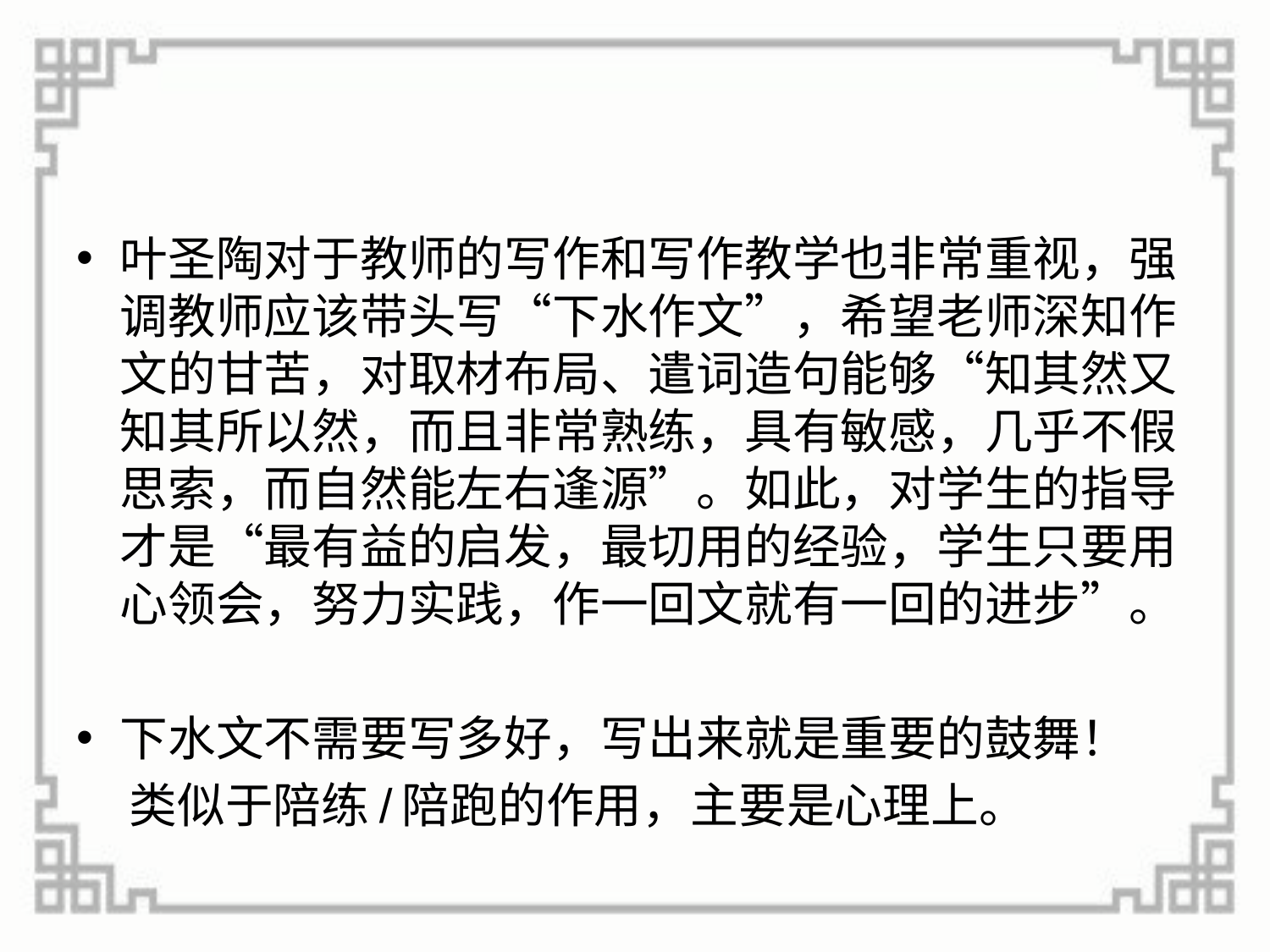

#
叶圣陶对于教师的写作和写作教学也非常重视，强调教师应该带头写“下水作文”，希望老师深知作文的甘苦，对取材布局、遣词造句能够“知其然又知其所以然，而且非常熟练，具有敏感，几乎不假思索，而自然能左右逢源”。如此，对学生的指导才是“最有益的启发，最切用的经验，学生只要用心领会，努力实践，作一回文就有一回的进步”。

下水文不需要写多好，写出来就是重要的鼓舞！
    类似于陪练/陪跑的作用，主要是心理上。